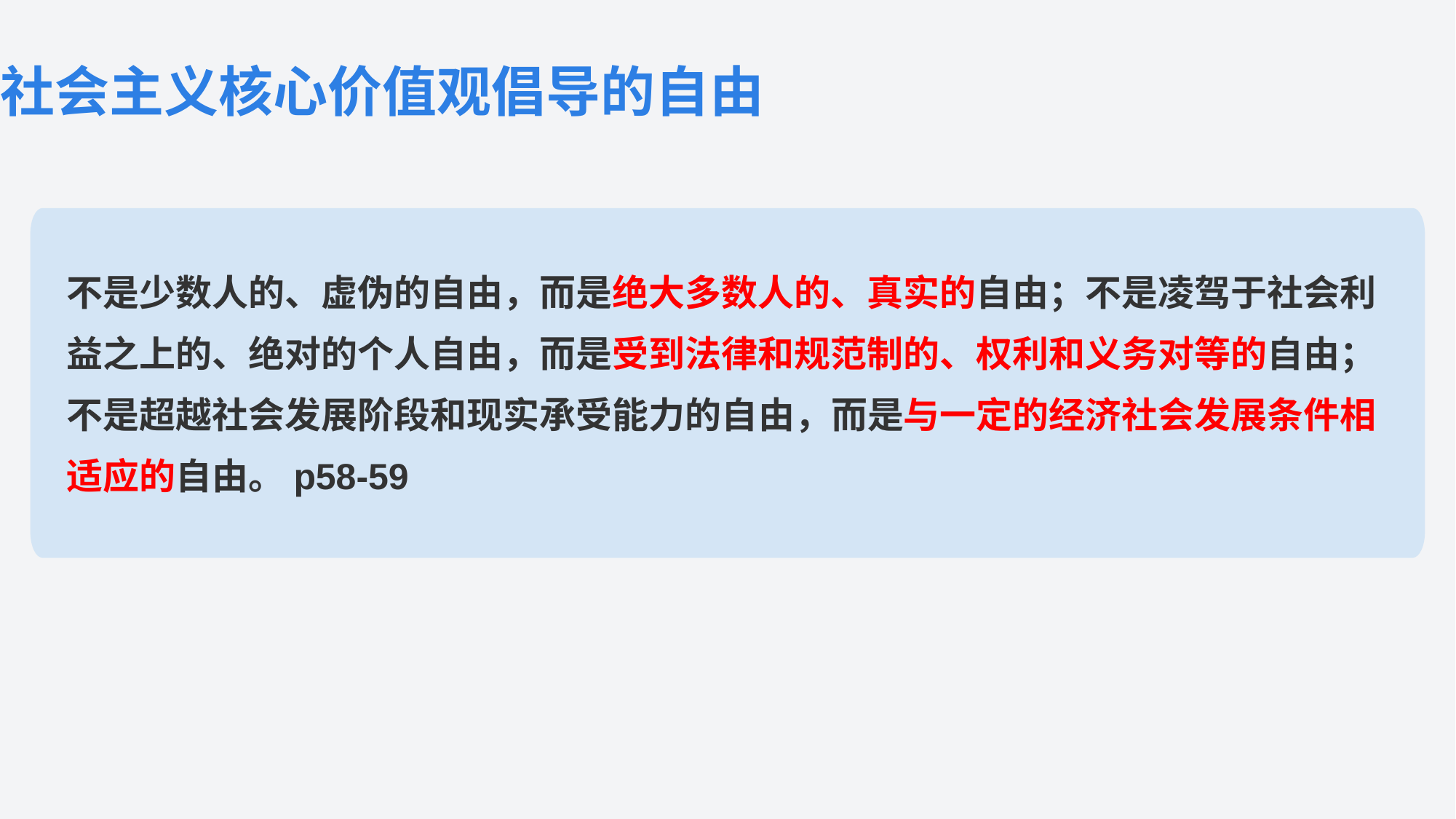

社会主义核心价值观倡导的自由

不是少数人的、虚伪的自由，而是绝大多数人的、真实的自由；不是凌驾于社会利益之上的、绝对的个人自由，而是受到法律和规范制的、权利和义务对等的自由；不是超越社会发展阶段和现实承受能力的自由，而是与一定的经济社会发展条件相适应的自由。p58-59